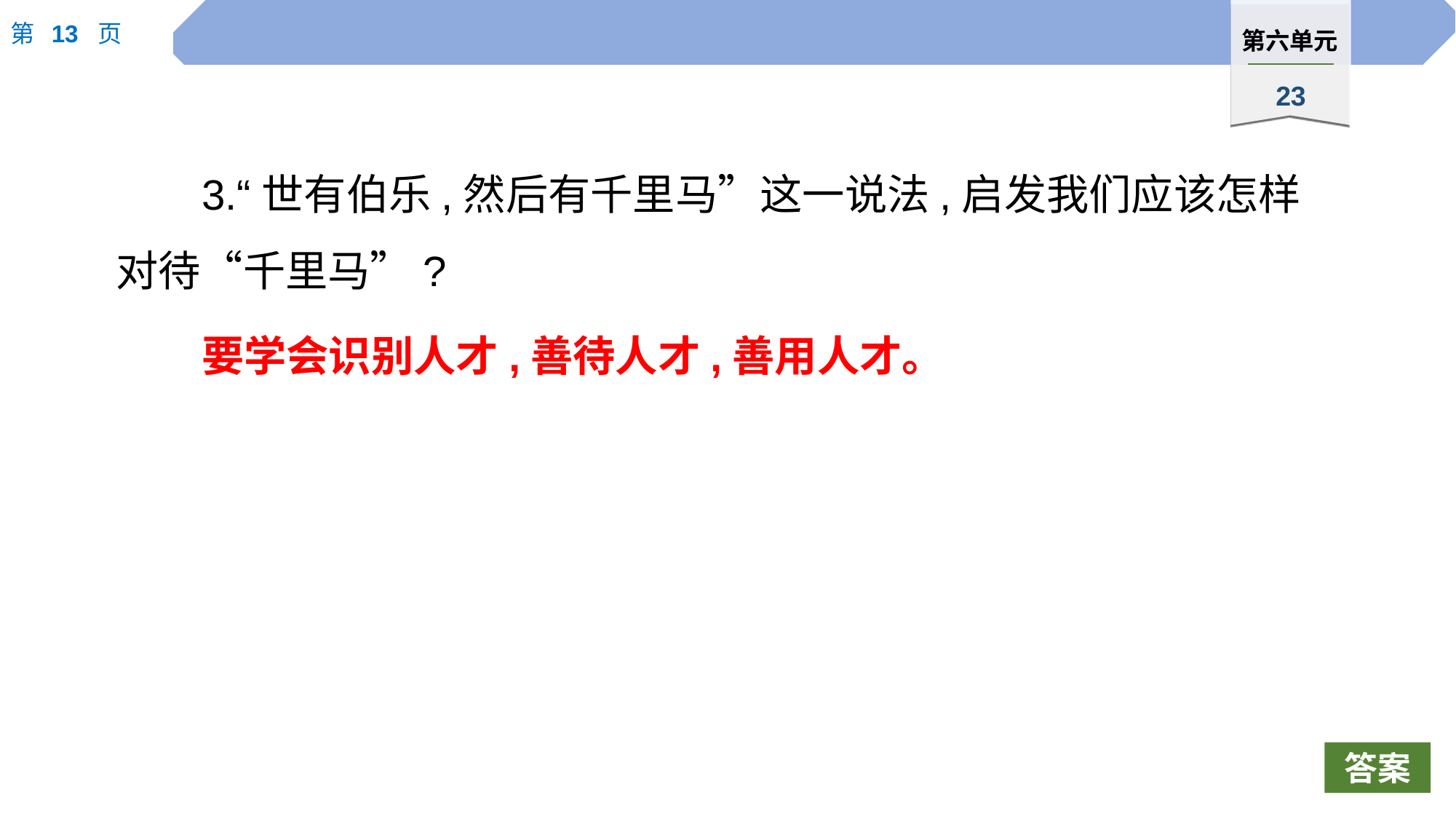

3.“世有伯乐,然后有千里马”这一说法,启发我们应该怎样对待“千里马”?
要学会识别人才,善待人才,善用人才。

答案